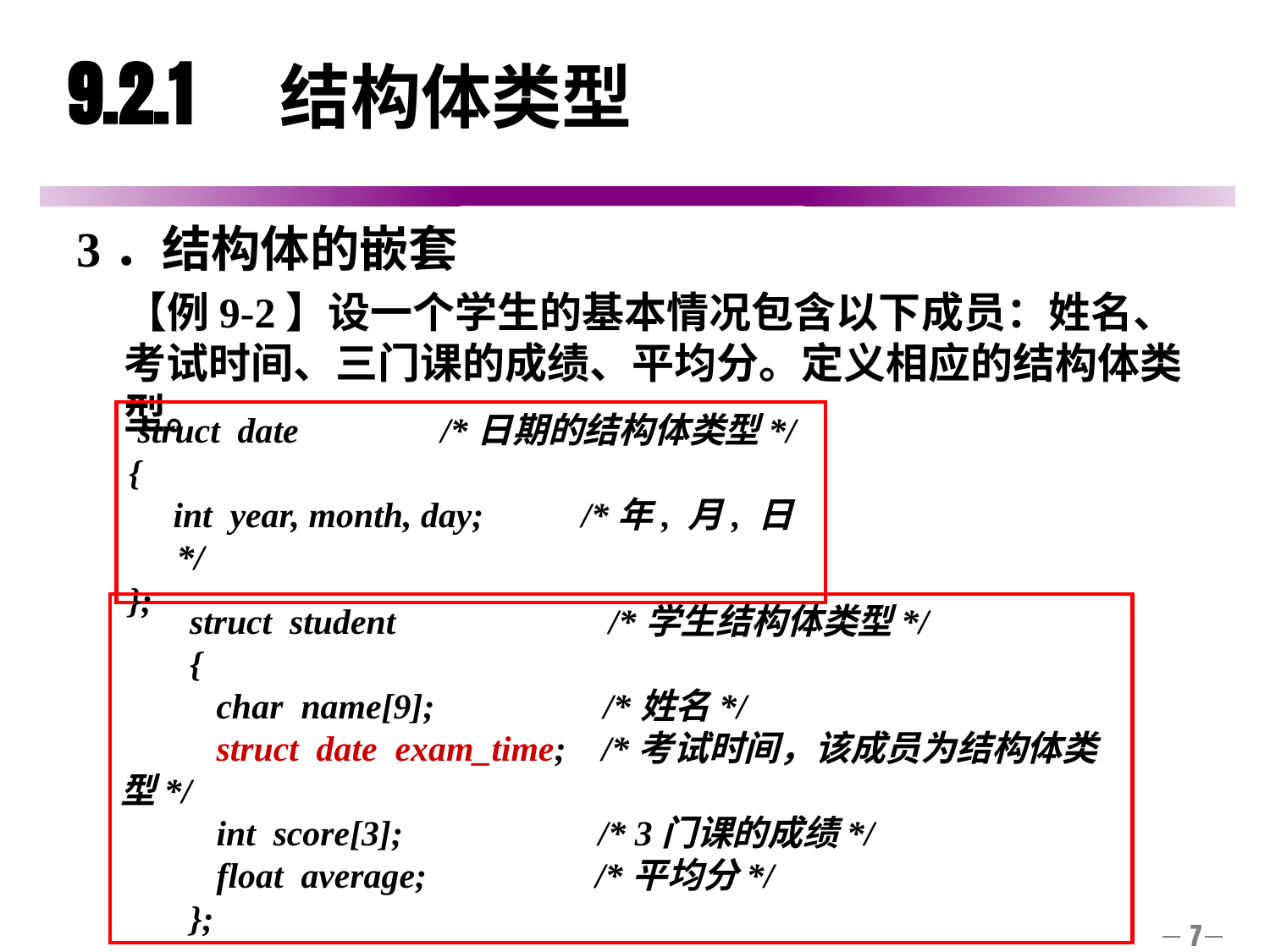

# 9.2.1　结构体类型
3．结构体的嵌套
    【例9-2】设一个学生的基本情况包含以下成员：姓名、考试时间、三门课的成绩、平均分。定义相应的结构体类型。
 struct  date                /*日期的结构体类型*/
{
     int  year, month, day;           /*年, 月, 日*/
};
struct  student                        /*学生结构体类型*/
{
   char  name[9];                   /*姓名*/
   struct  date  exam_time;    /*考试时间，该成员为结构体类型*/
   int  score[3];                      /* 3门课的成绩*/
   float  average;                   /*平均分*/
};
－7－